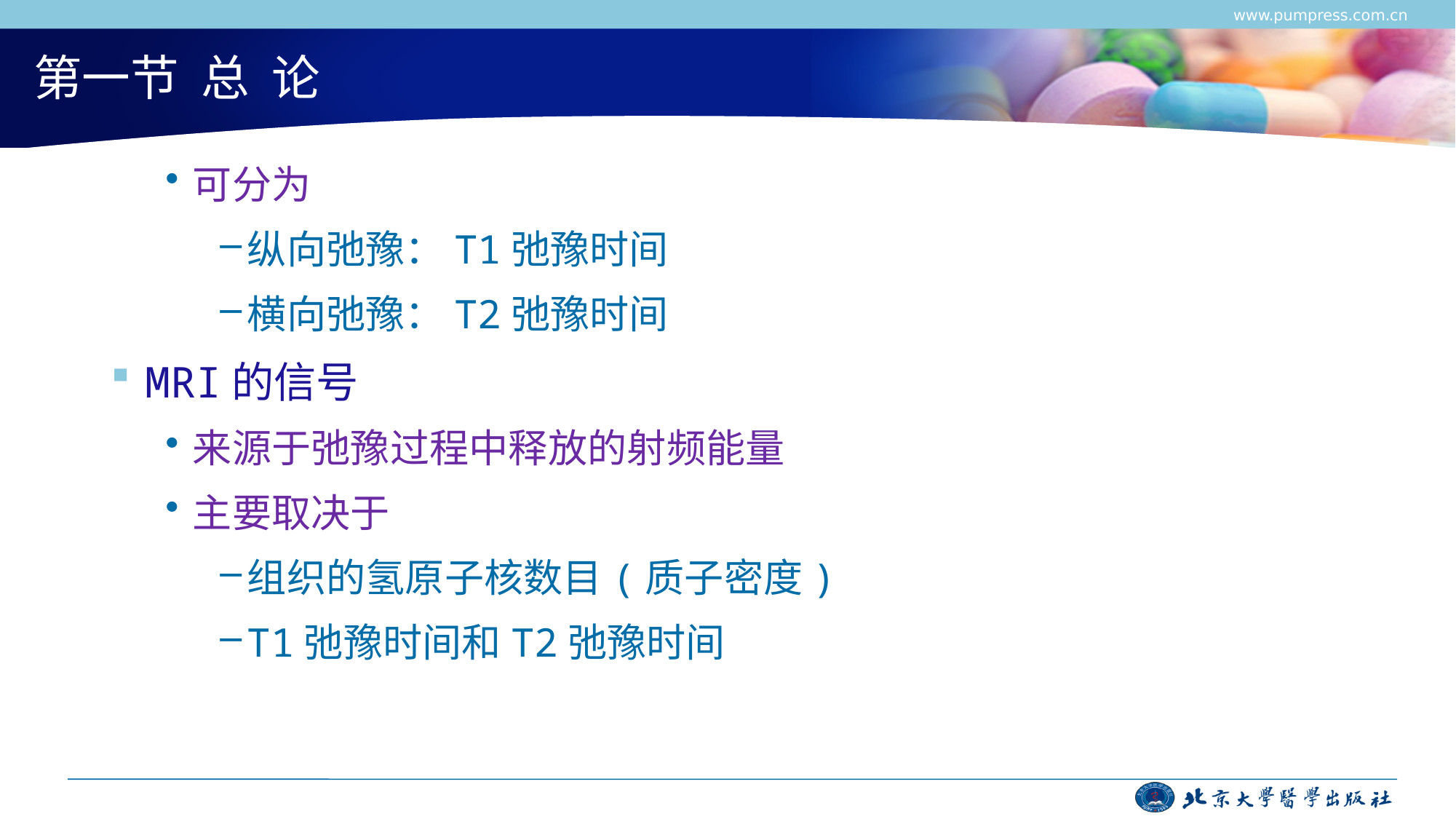

www.pumpress.com.cn
# 第一节  总  论
可分为
纵向弛豫：T1弛豫时间
横向弛豫：T2弛豫时间
MRI的信号
来源于弛豫过程中释放的射频能量
主要取决于
组织的氢原子核数目(质子密度)
T1弛豫时间和T2弛豫时间